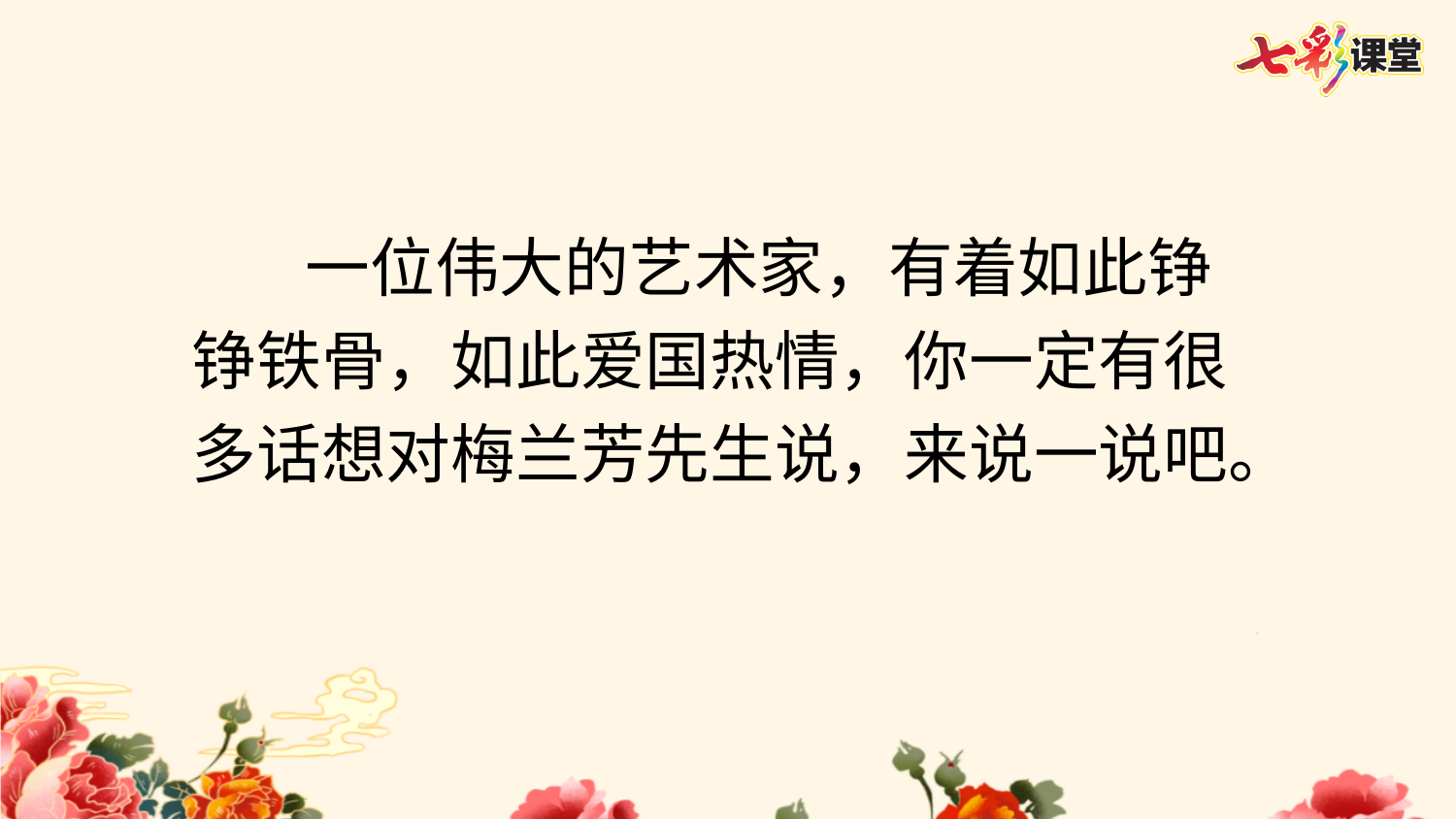

一位伟大的艺术家，有着如此铮铮铁骨，如此爱国热情，你一定有很多话想对梅兰芳先生说，来说一说吧。